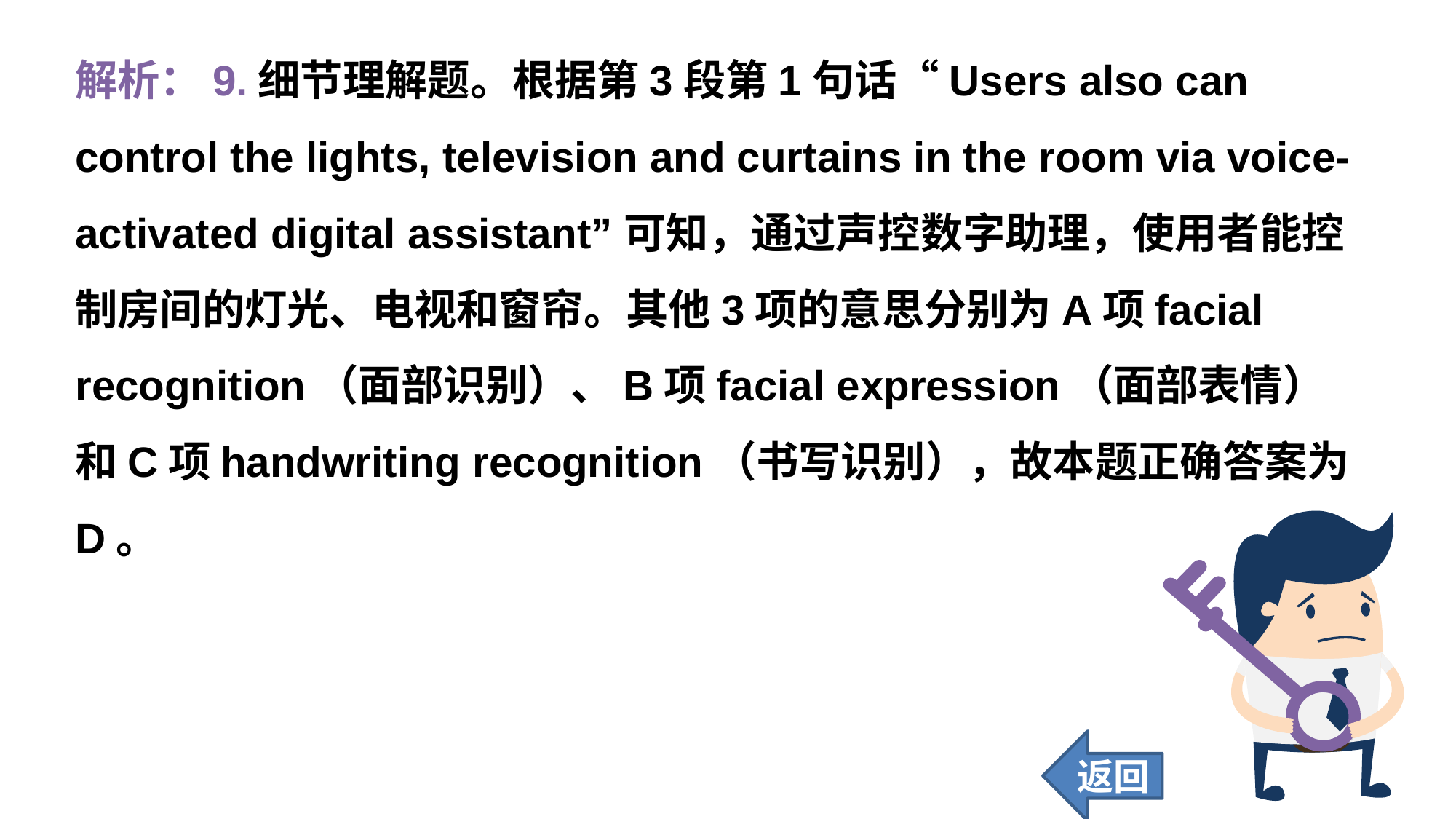

解析：9.细节理解题。根据第3段第1句话“Users also can control the lights, television and curtains in the room via voice-activated digital assistant”可知，通过声控数字助理，使用者能控制房间的灯光、电视和窗帘。其他3项的意思分别为A项facial recognition（面部识别）、B项facial expression（面部表情）和C项handwriting recognition（书写识别），故本题正确答案为D。

返回
105